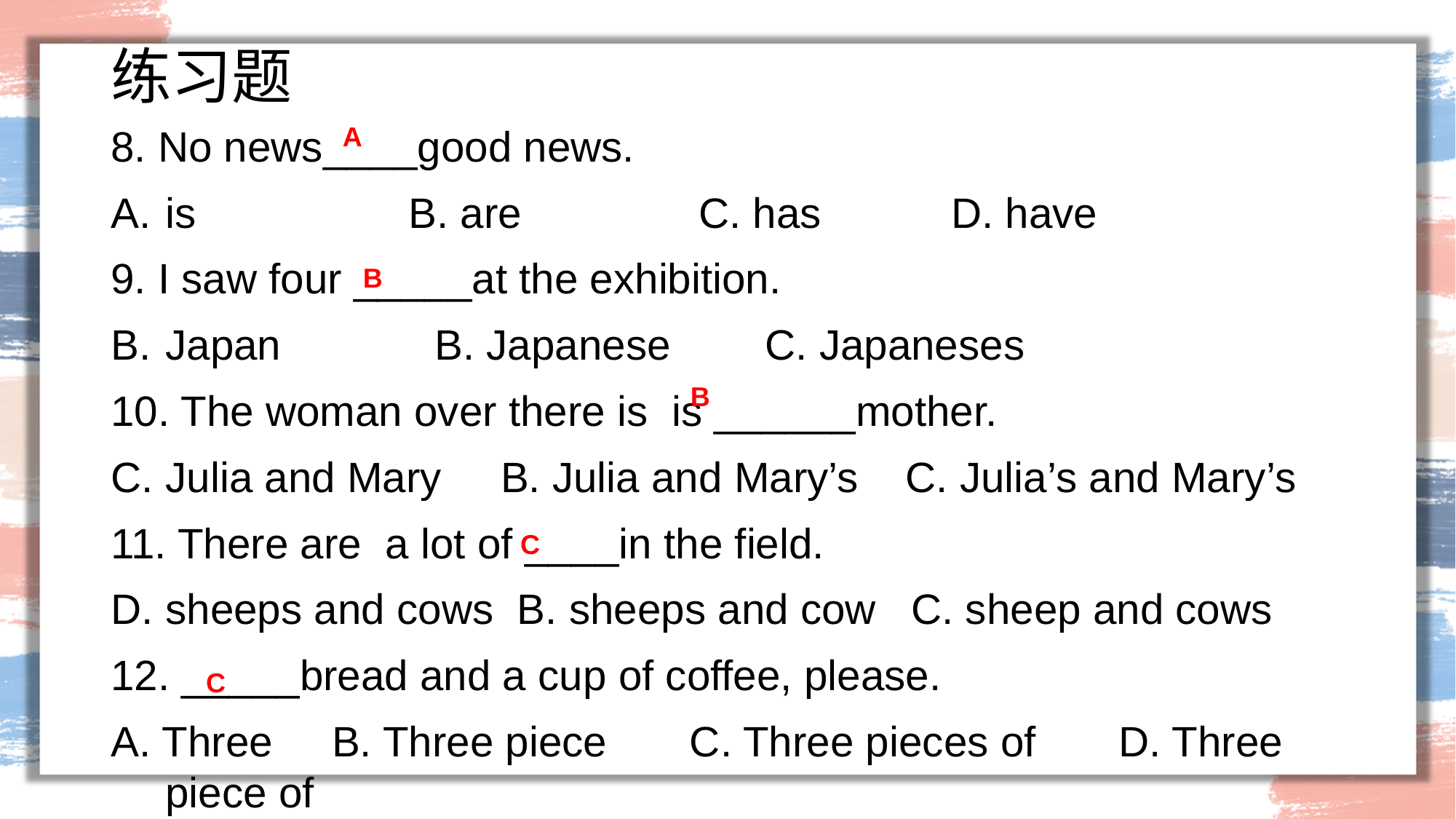

# 练习题
8. No news____good news.
is                  B. are               C. has           D. have
9. I saw four _____at the exhibition.
Japan             B. Japanese        C. Japaneses
10. The woman over there is  is ______mother.
Julia and Mary     B. Julia and Mary’s    C. Julia’s and Mary’s
11. There are  a lot of ____in the field.
sheeps and cows  B. sheeps and cow   C. sheep and cows
12. _____bread and a cup of coffee, please.
A. Three     B. Three piece       C. Three pieces of       D. Three piece of
A
B
B
C
C